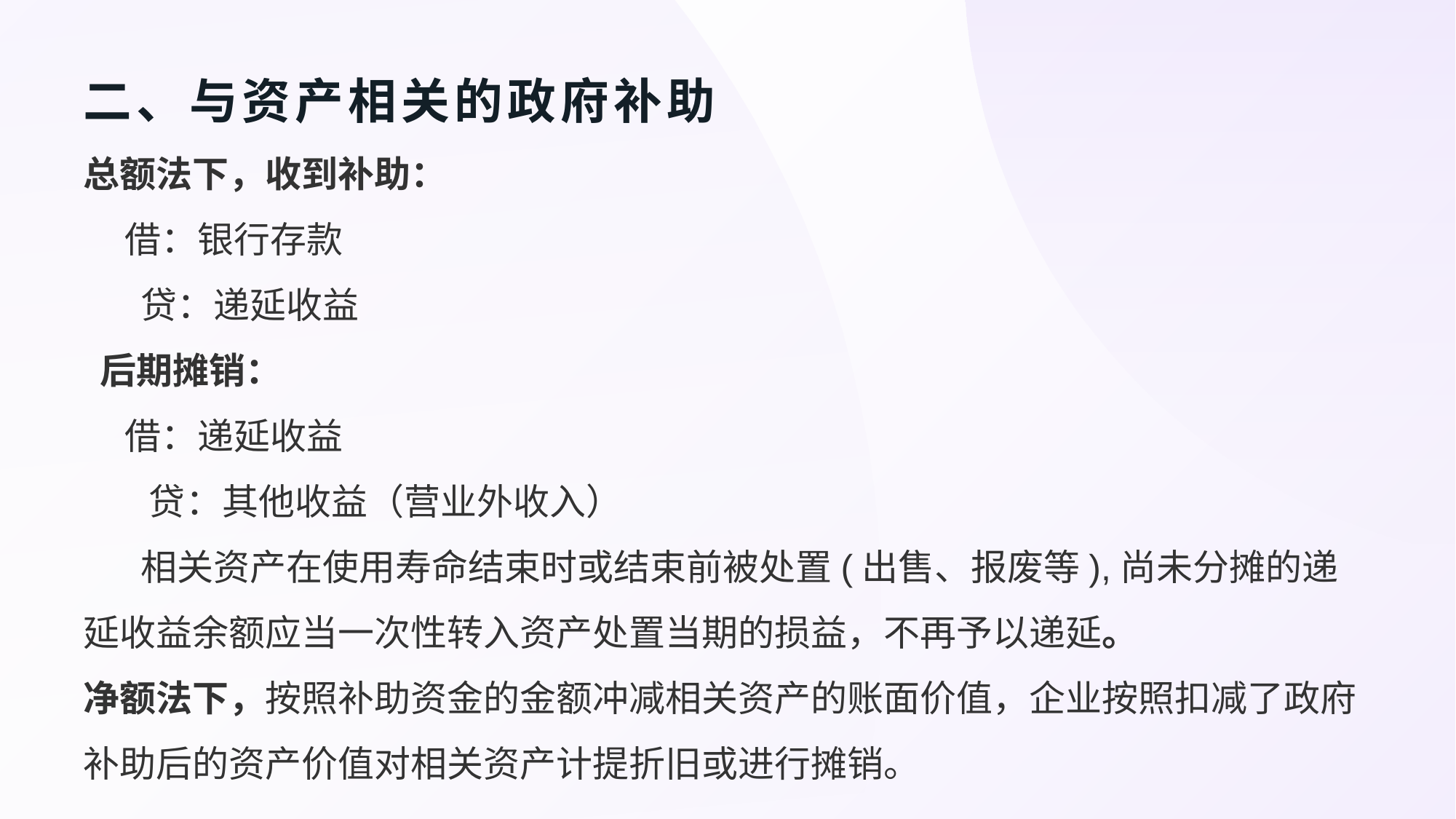

# 二、与资产相关的政府补助
总额法下，收到补助：
    借：银行存款
      贷：递延收益
 后期摊销：
    借：递延收益
       贷：其他收益（营业外收入）
      相关资产在使用寿命结束时或结束前被处置(出售、报废等),尚未分摊的递延收益余额应当一次性转入资产处置当期的损益，不再予以递延。
净额法下，按照补助资金的金额冲减相关资产的账面价值，企业按照扣减了政府补助后的资产价值对相关资产计提折旧或进行摊销。